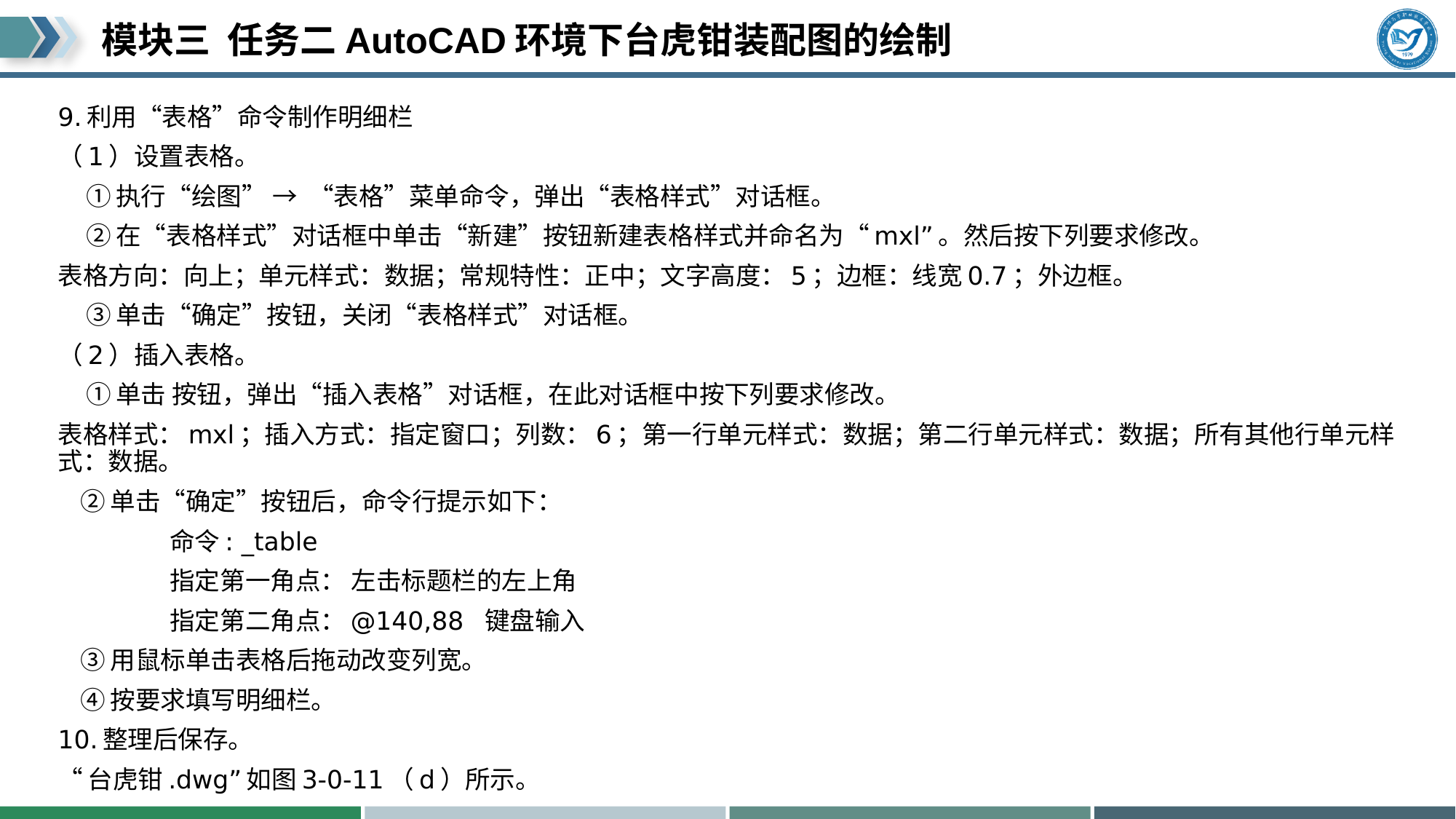

9.利用“表格”命令制作明细栏
（1）设置表格。
     ①执行“绘图” →  “表格”菜单命令，弹出“表格样式”对话框。
     ②在“表格样式”对话框中单击“新建”按钮新建表格样式并命名为“mxl”。然后按下列要求修改。
表格方向：向上；单元样式：数据；常规特性：正中；文字高度：5；边框：线宽0.7；外边框。
     ③单击“确定”按钮，关闭“表格样式”对话框。
（2）插入表格。
     ①单击 按钮，弹出“插入表格”对话框，在此对话框中按下列要求修改。
表格样式：mxl；插入方式：指定窗口；列数：6；第一行单元样式：数据；第二行单元样式：数据；所有其他行单元样式：数据。
    ②单击“确定”按钮后，命令行提示如下：
                   命令: _table
                   指定第一角点： 左击标题栏的左上角
                   指定第二角点：@140,88  键盘输入
    ③用鼠标单击表格后拖动改变列宽。
    ④按要求填写明细栏。
10.整理后保存。
“台虎钳.dwg”如图3-0-11（d）所示。